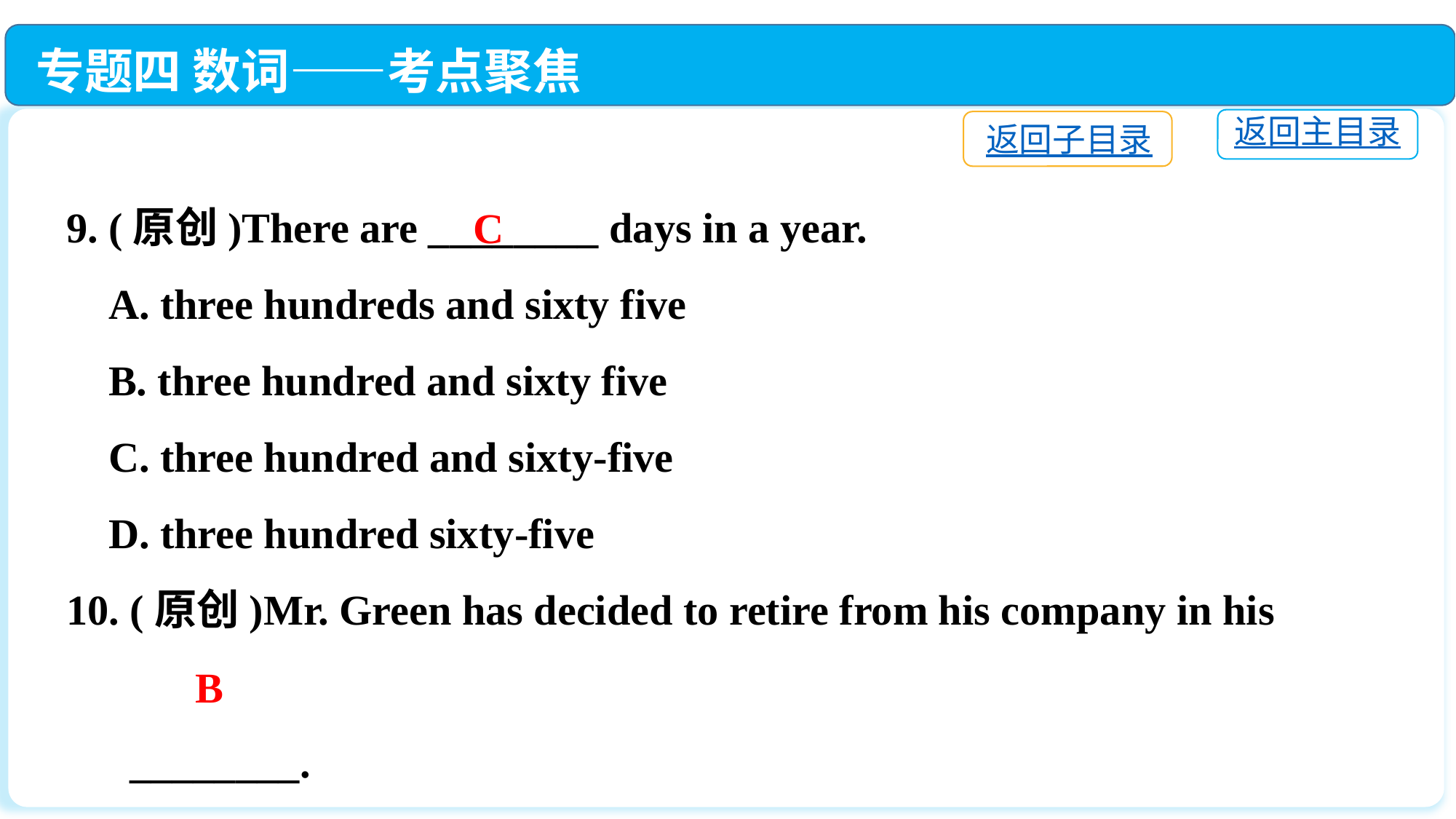

专题四 数词——考点聚焦

返回主目录

返回子目录
9. (原创)There are ________ days in a year.
    A. three hundreds and sixty five
    B. three hundred and sixty five
    C. three hundred and sixty-five
    D. three hundred sixty-five
10. (原创)Mr. Green has decided to retire from his company in his
      ________.
    A. fifty		B. fifties		C. fiftieth		D. fiftieths
C
B